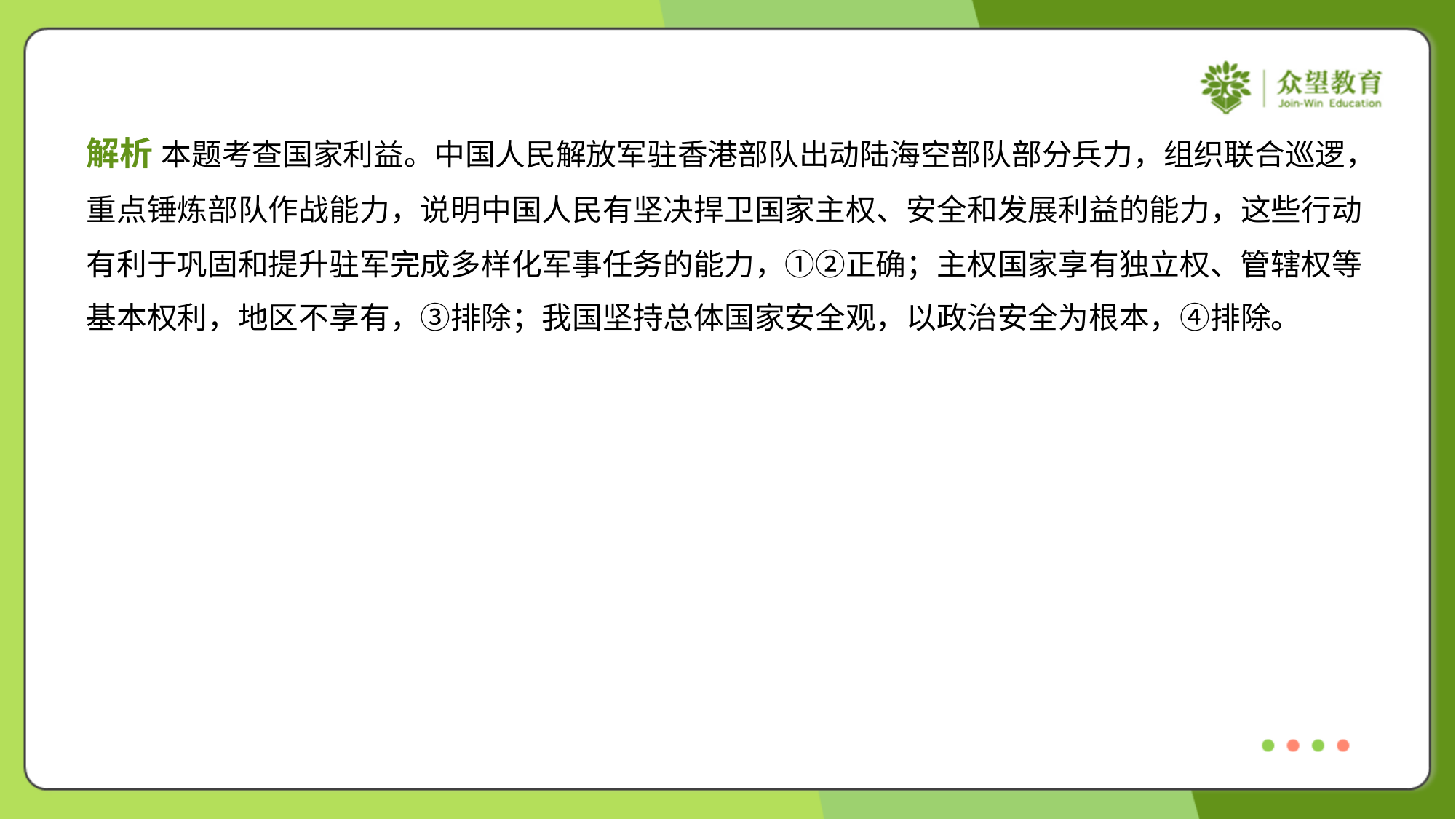

解析 本题考查国家利益。中国人民解放军驻香港部队出动陆海空部队部分兵力，组织联合巡逻，
重点锤炼部队作战能力，说明中国人民有坚决捍卫国家主权、安全和发展利益的能力，这些行动
有利于巩固和提升驻军完成多样化军事任务的能力，①②正确；主权国家享有独立权、管辖权等
基本权利，地区不享有，③排除；我国坚持总体国家安全观，以政治安全为根本，④排除。